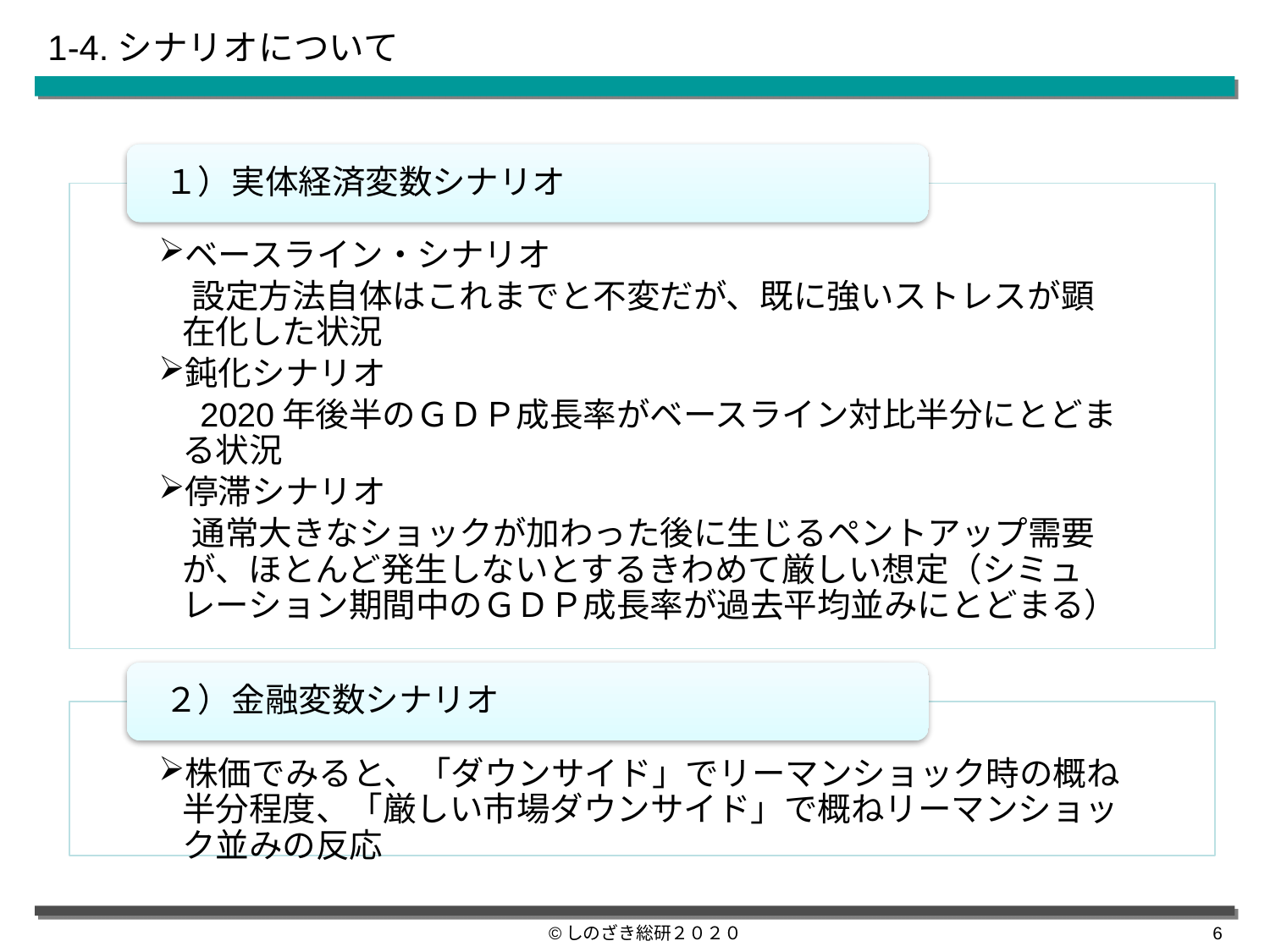

# 1-4.シナリオについて
ベースライン・シナリオ
　設定方法自体はこれまでと不変だが、既に強いストレスが顕在化した状況
鈍化シナリオ
　2020年後半のＧＤＰ成長率がベースライン対比半分にとどまる状況
停滞シナリオ
　通常大きなショックが加わった後に生じるペントアップ需要が、ほとんど発生しないとするきわめて厳しい想定（シミュレーション期間中のＧＤＰ成長率が過去平均並みにとどまる）
１）実体経済変数シナリオ
株価でみると、「ダウンサイド」でリーマンショック時の概ね半分程度、「厳しい市場ダウンサイド」で概ねリーマンショック並みの反応
２）金融変数シナリオ

©しのざき総研２０２０
6